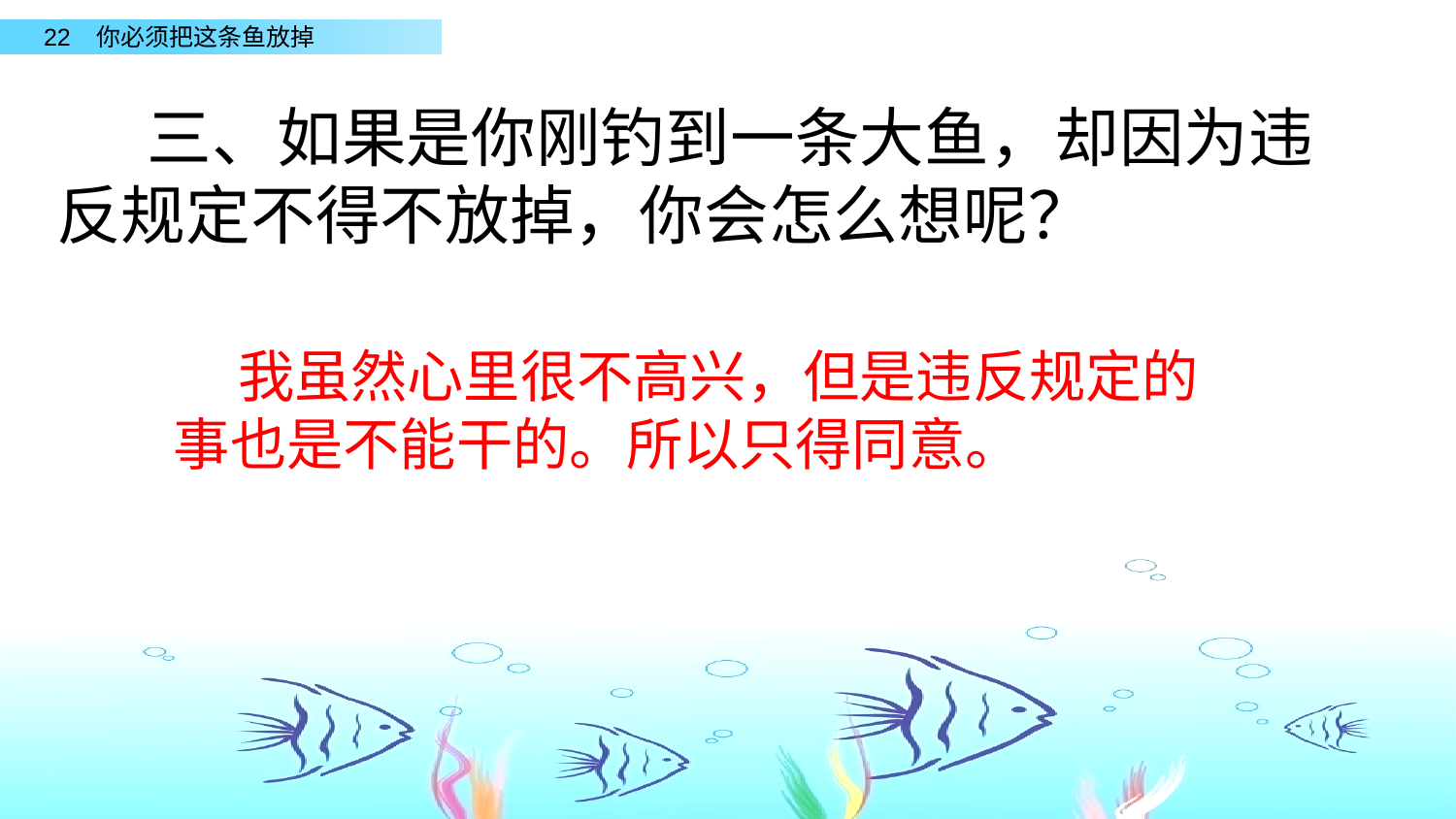

三、如果是你刚钓到一条大鱼，却因为违反规定不得不放掉，你会怎么想呢？
    我虽然心里很不高兴，但是违反规定的事也是不能干的。所以只得同意。